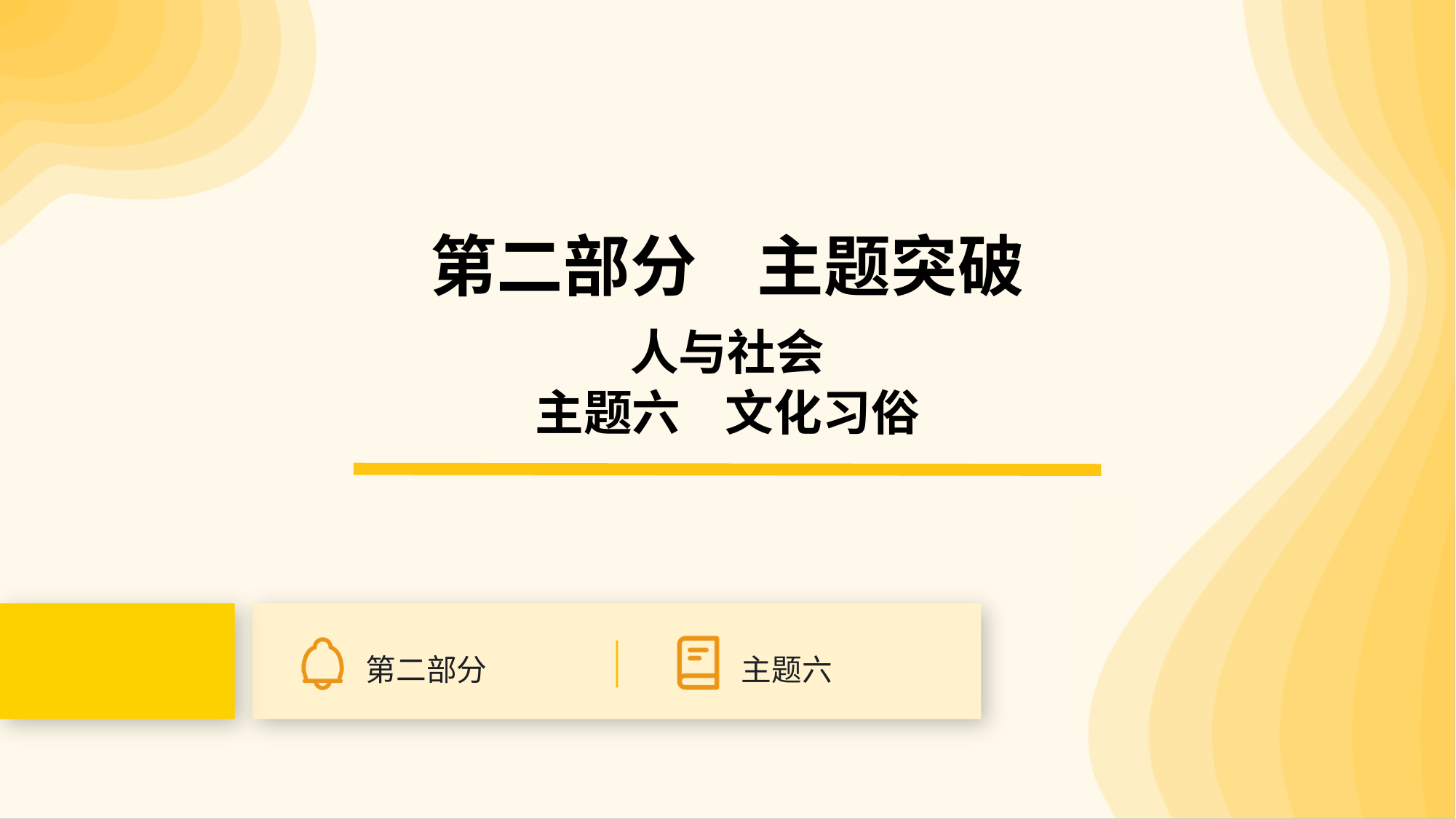

第二部分    主题突破
人与社会
主题六    文化习俗

第二部分
主题六